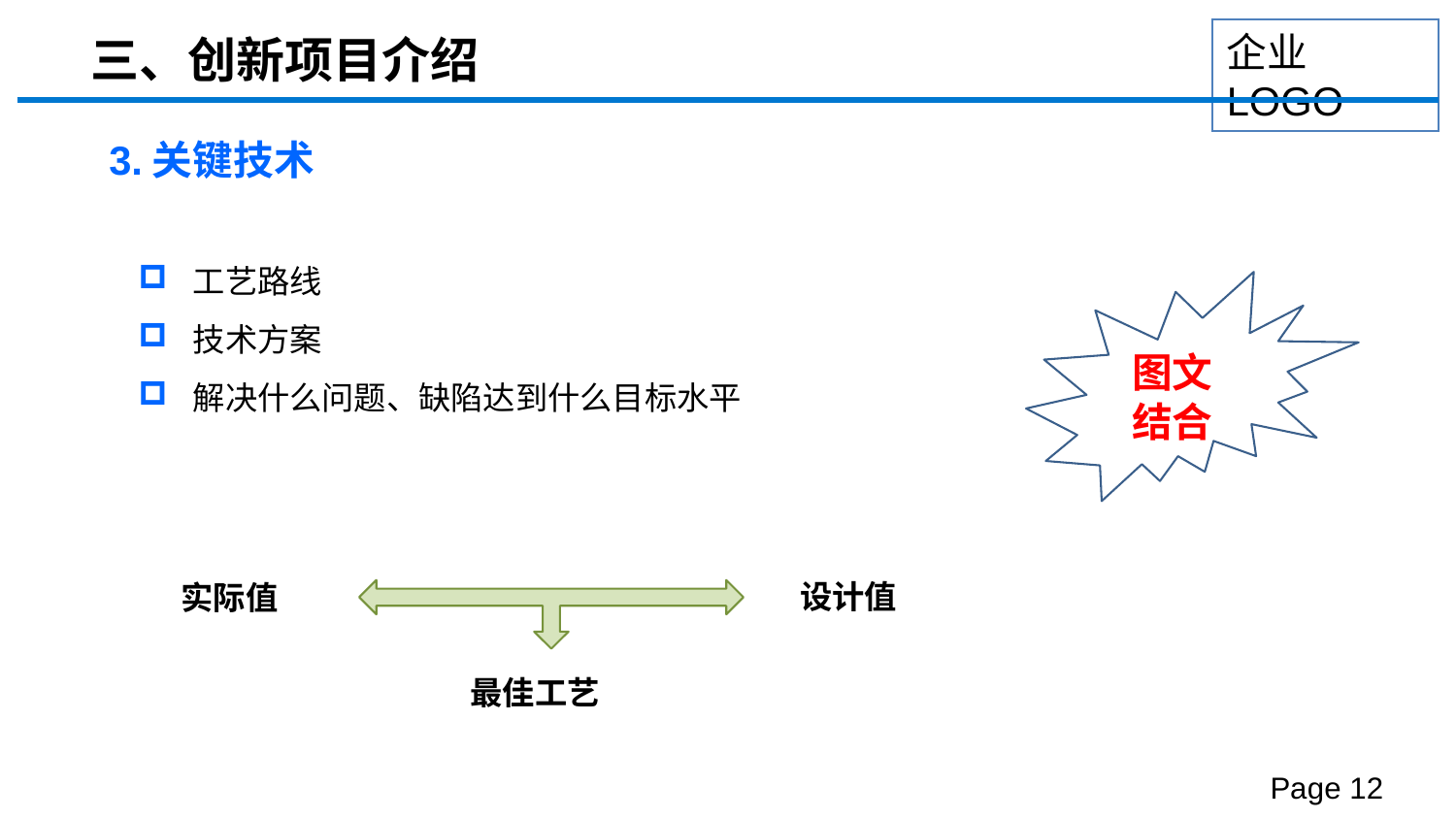

三、创新项目介绍
3.关键技术
工艺路线
技术方案
解决什么问题、缺陷达到什么目标水平

图文结合
设计值
实际值

最佳工艺
Page 12